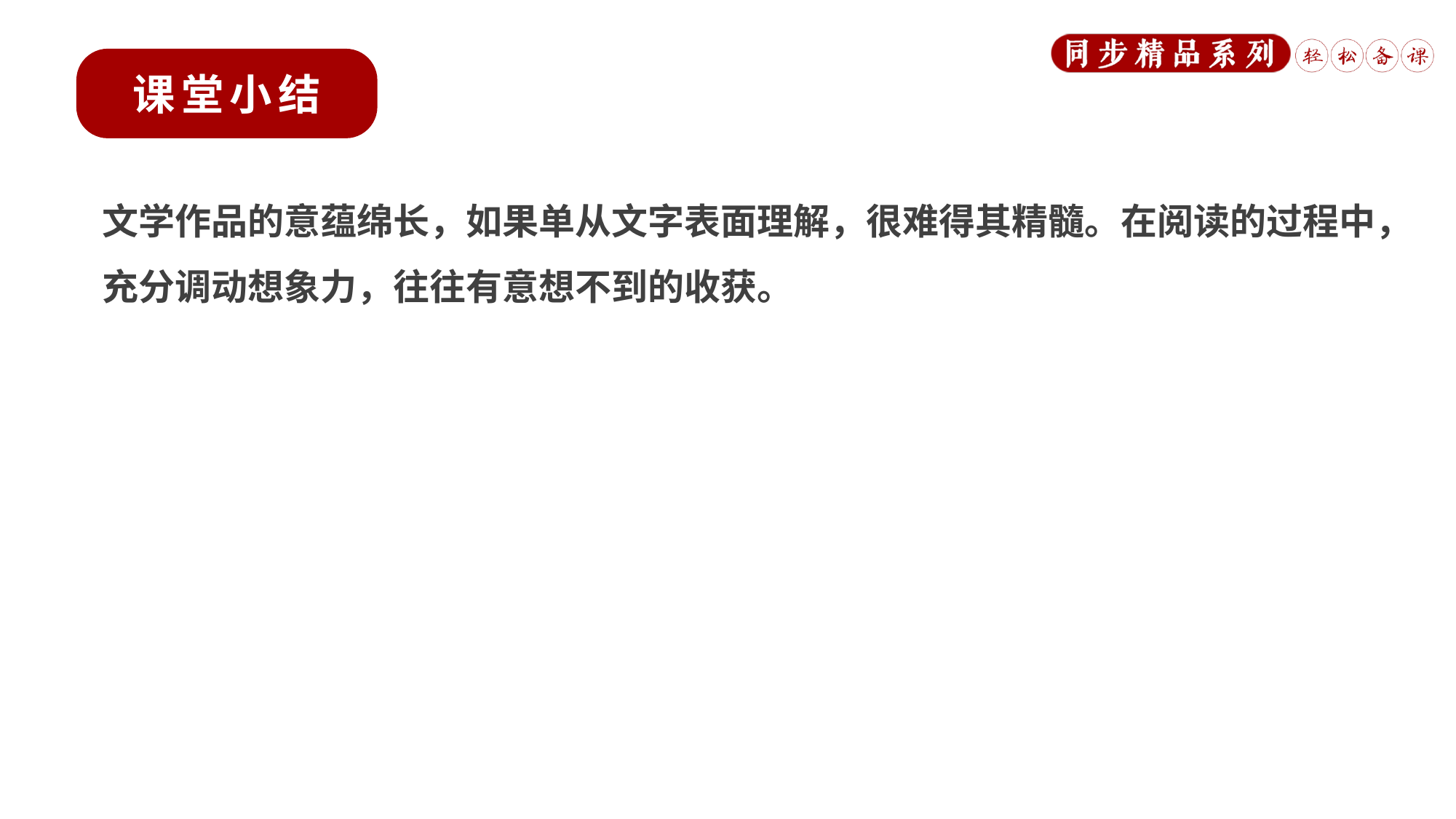

文学作品的意蕴绵长，如果单从文字表面理解，很难得其精髓。在阅读的过程中，充分调动想象力，往往有意想不到的收获。